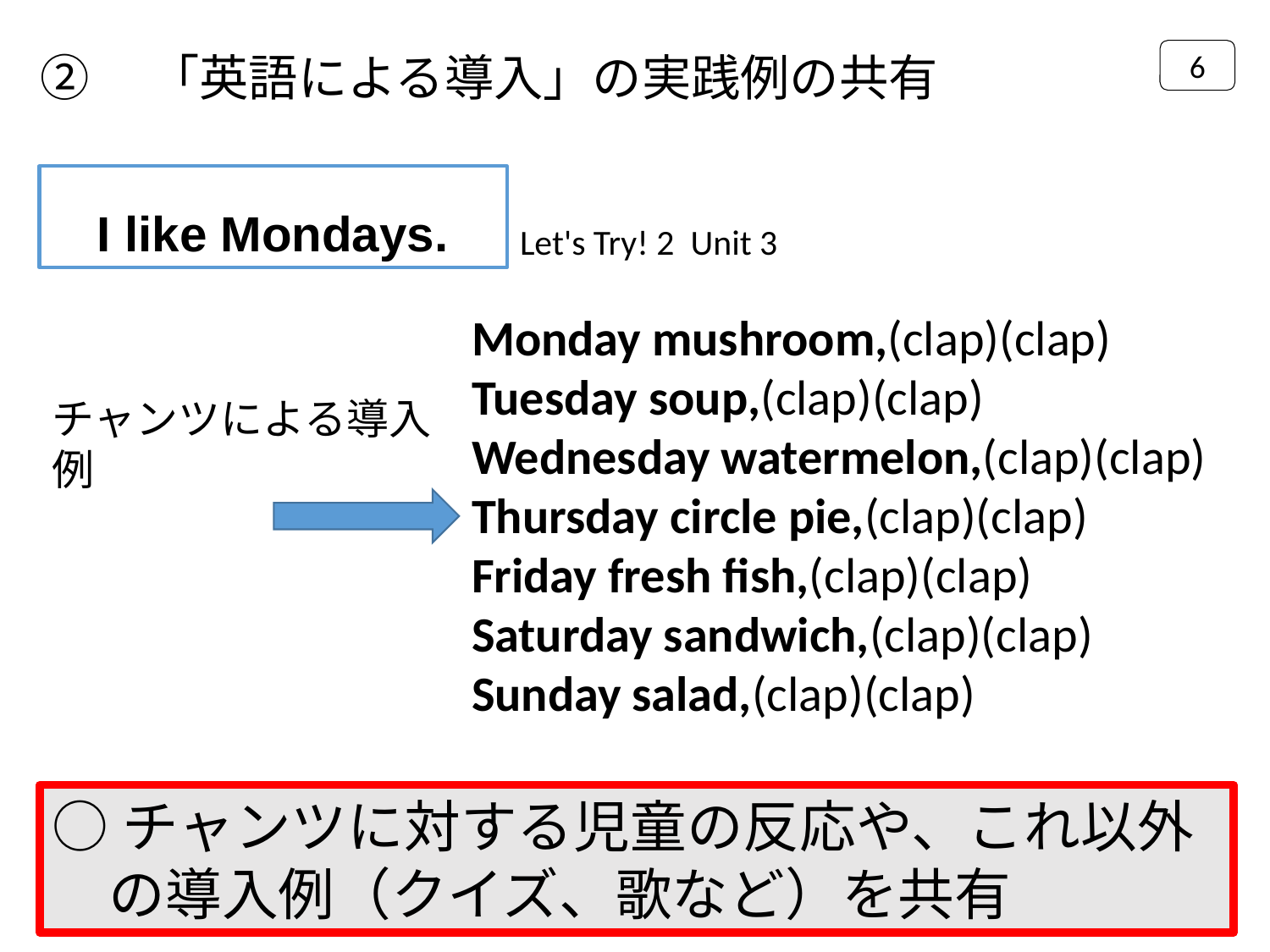

②　「英語による導入」の実践例の共有
6
I like Mondays.
Let's Try! 2  Unit 3
Monday mushroom,(clap)(clap)
Tuesday soup,(clap)(clap)
Wednesday watermelon,(clap)(clap)
Thursday circle pie,(clap)(clap)
Friday fresh fish,(clap)(clap)
Saturday sandwich,(clap)(clap)
Sunday salad,(clap)(clap)
チャンツによる導入例

○チャンツに対する児童の反応や、これ以外
　の導入例（クイズ、歌など）を共有